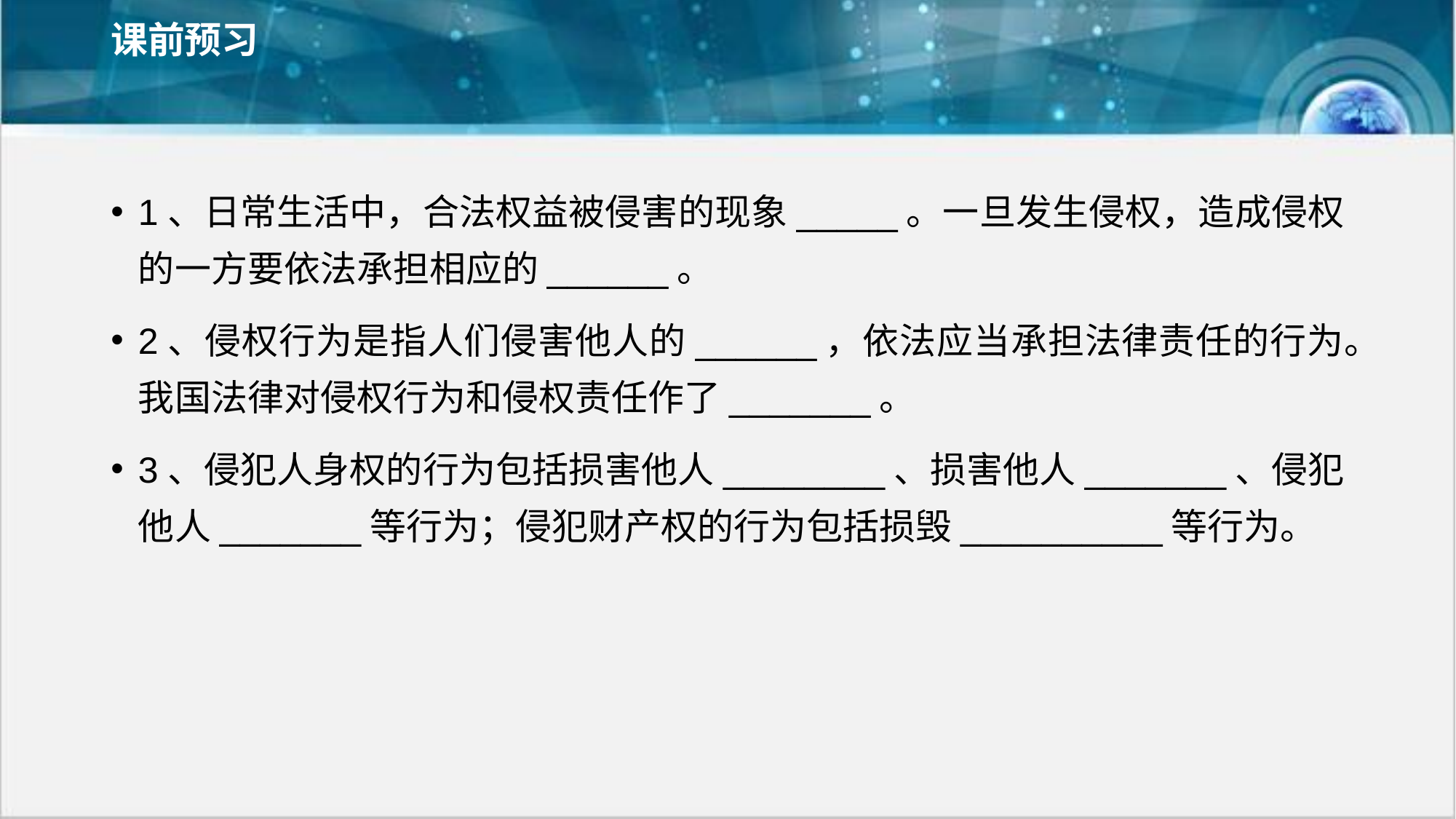

# 课前预习
1、日常生活中，合法权益被侵害的现象_____。一旦发生侵权，造成侵权的一方要依法承担相应的______。
2、侵权行为是指人们侵害他人的______，依法应当承担法律责任的行为。我国法律对侵权行为和侵权责任作了_______。
3、侵犯人身权的行为包括损害他人________、损害他人_______、侵犯他人_______等行为；侵犯财产权的行为包括损毁__________等行为。